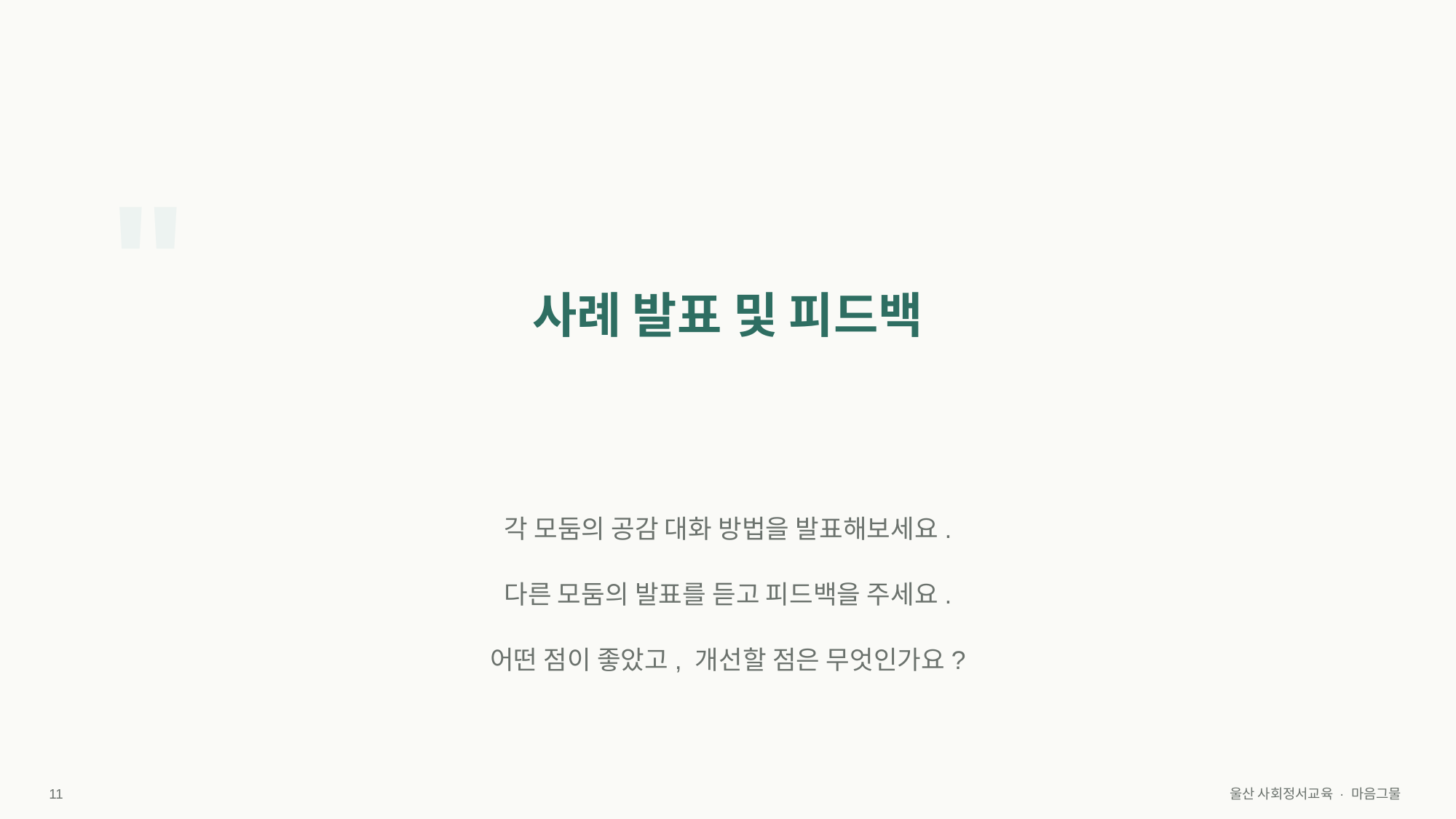

"
사례 발표 및 피드백
각 모둠의 공감 대화 방법을 발표해보세요.
다른 모둠의 발표를 듣고 피드백을 주세요.
어떤 점이 좋았고, 개선할 점은 무엇인가요?
11
울산 사회정서교육 · 마음그물